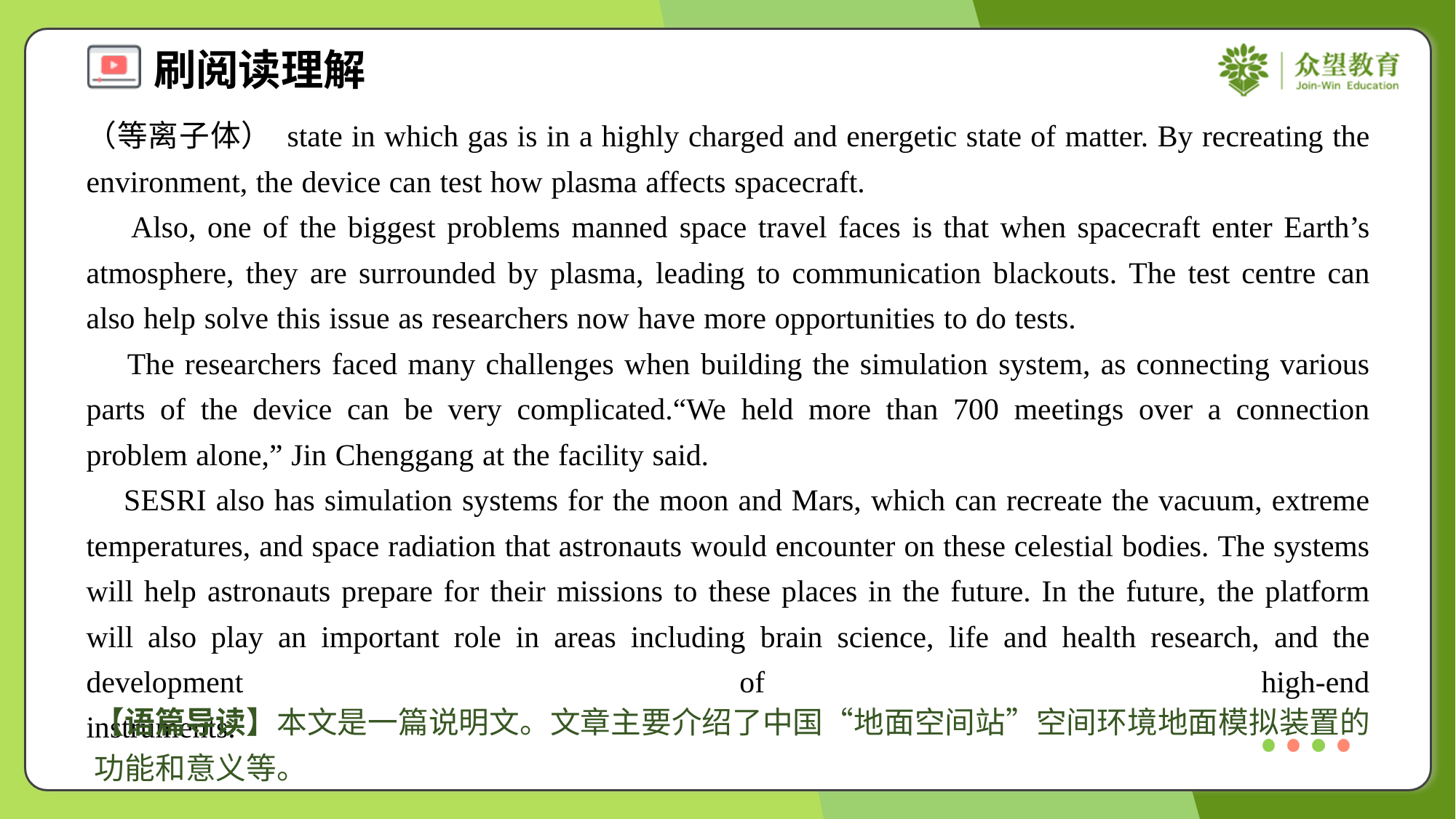

（等离子体） state in which gas is in a highly charged and energetic state of matter. By recreating the environment, the device can test how plasma affects spacecraft.
    Also, one of the biggest problems manned space travel faces is that when spacecraft enter Earth’s atmosphere, they are surrounded by plasma, leading to communication blackouts. The test centre can also help solve this issue as researchers now have more opportunities to do tests.
    The researchers faced many challenges when building the simulation system, as connecting various parts of the device can be very complicated.“We held more than 700 meetings over a connection problem alone,” Jin Chenggang at the facility said.
    SESRI also has simulation systems for the moon and Mars, which can recreate the vacuum, extreme temperatures, and space radiation that astronauts would encounter on these celestial bodies. The systems will help astronauts prepare for their missions to these places in the future. In the future, the platform will also play an important role in areas including brain science, life and health research, and the development of high-end instruments.#1.7
【语篇导读】本文是一篇说明文。文章主要介绍了中国“地面空间站”空间环境地面模拟装置的功能和意义等。